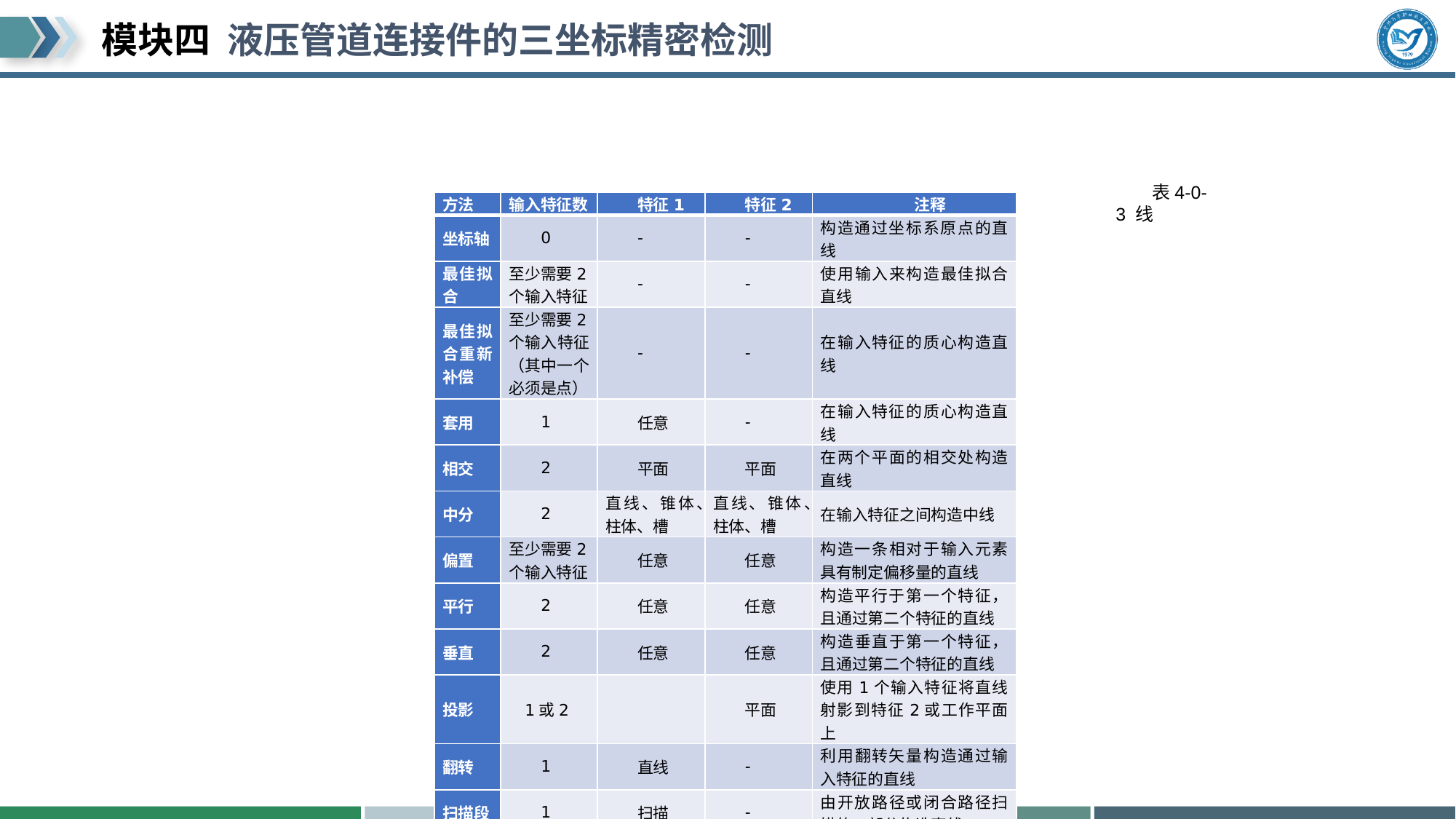

#
表4-0-3 线

| 方法 | 输入特征数 | 特征1 | 特征2 | 注释 |
| --- | --- | --- | --- | --- |
| 坐标轴 | 0 | - | - | 构造通过坐标系原点的直线 |
| 最佳拟合 | 至少需要2个输入特征 | - | - | 使用输入来构造最佳拟合直线 |
| 最佳拟合重新补偿 | 至少需要2个输入特征（其中一个必须是点） | - | - | 在输入特征的质心构造直线 |
| 套用 | 1 | 任意 | - | 在输入特征的质心构造直线 |
| 相交 | 2 | 平面 | 平面 | 在两个平面的相交处构造直线 |
| 中分 | 2 | 直线、锥体、柱体、槽 | 直线、锥体、柱体、槽 | 在输入特征之间构造中线 |
| 偏置 | 至少需要2个输入特征 | 任意 | 任意 | 构造一条相对于输入元素具有制定偏移量的直线 |
| 平行 | 2 | 任意 | 任意 | 构造平行于第一个特征，且通过第二个特征的直线 |
| 垂直 | 2 | 任意 | 任意 | 构造垂直于第一个特征，且通过第二个特征的直线 |
| 投影 | 1或2 |  | 平面 | 使用1个输入特征将直线射影到特征2或工作平面上 |
| 翻转 | 1 | 直线 | - | 利用翻转矢量构造通过输入特征的直线 |
| 扫描段 | 1 | 扫描 | - | 由开放路径或闭合路径扫描的一部分构造直线。 |